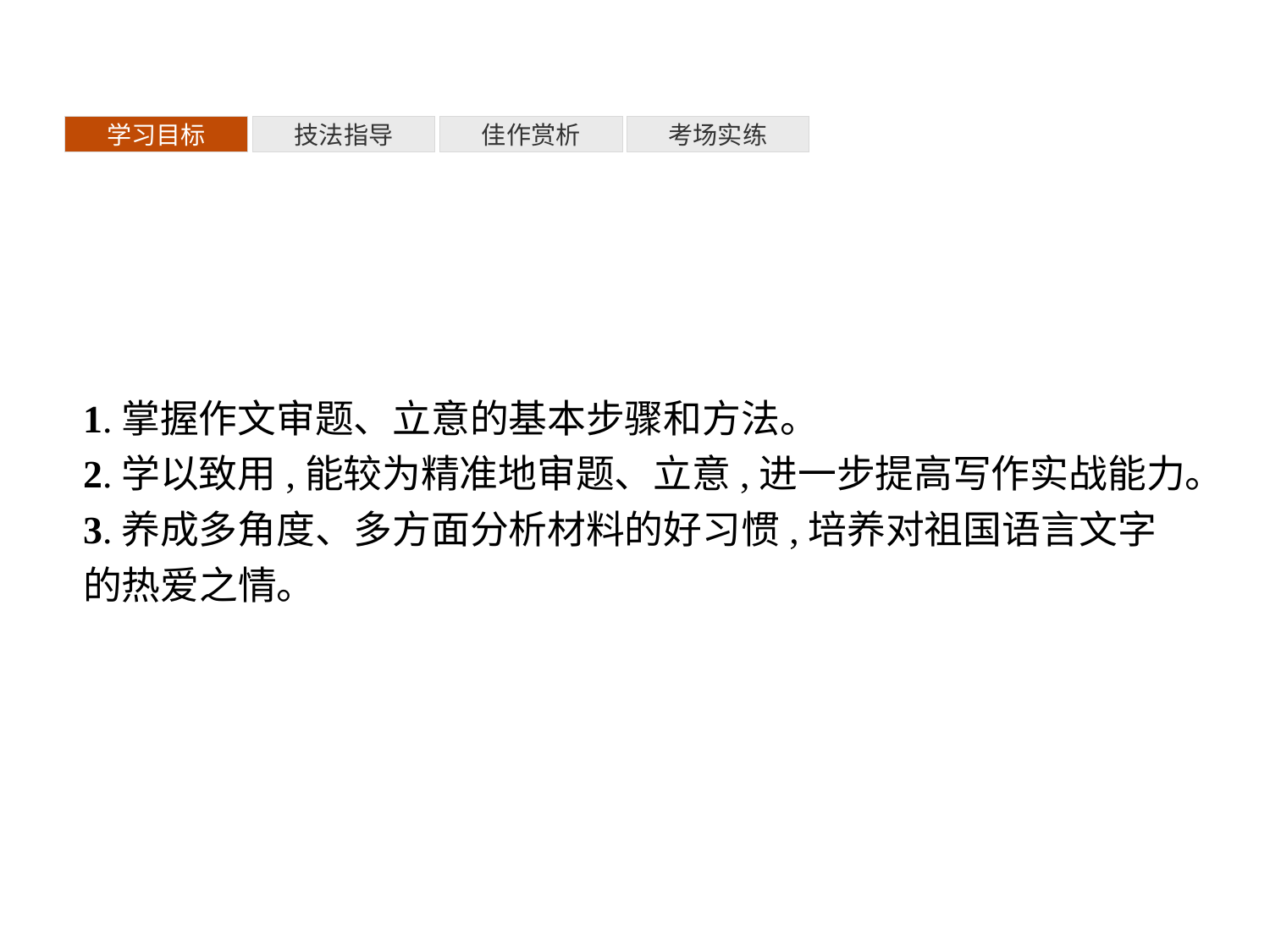

考场实练
佳作赏析
技法指导
学习目标
1.掌握作文审题、立意的基本步骤和方法。
2.学以致用,能较为精准地审题、立意,进一步提高写作实战能力。
3.养成多角度、多方面分析材料的好习惯,培养对祖国语言文字的热爱之情。